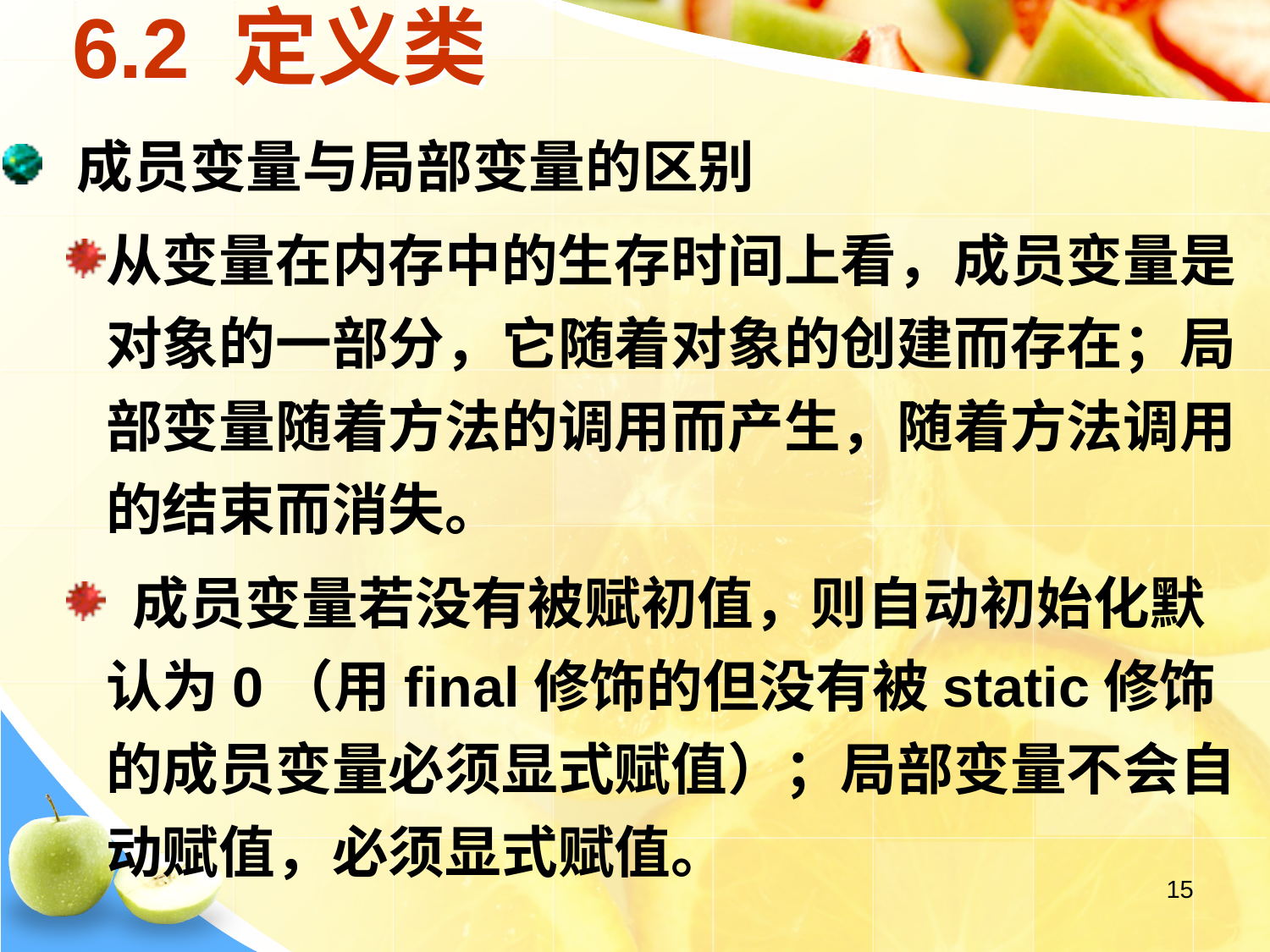

# 6.2 定义类
 成员变量与局部变量的区别
从变量在内存中的生存时间上看，成员变量是对象的一部分，它随着对象的创建而存在；局部变量随着方法的调用而产生，随着方法调用的结束而消失。
 成员变量若没有被赋初值，则自动初始化默认为0（用final修饰的但没有被static修饰的成员变量必须显式赋值）；局部变量不会自动赋值，必须显式赋值。

15